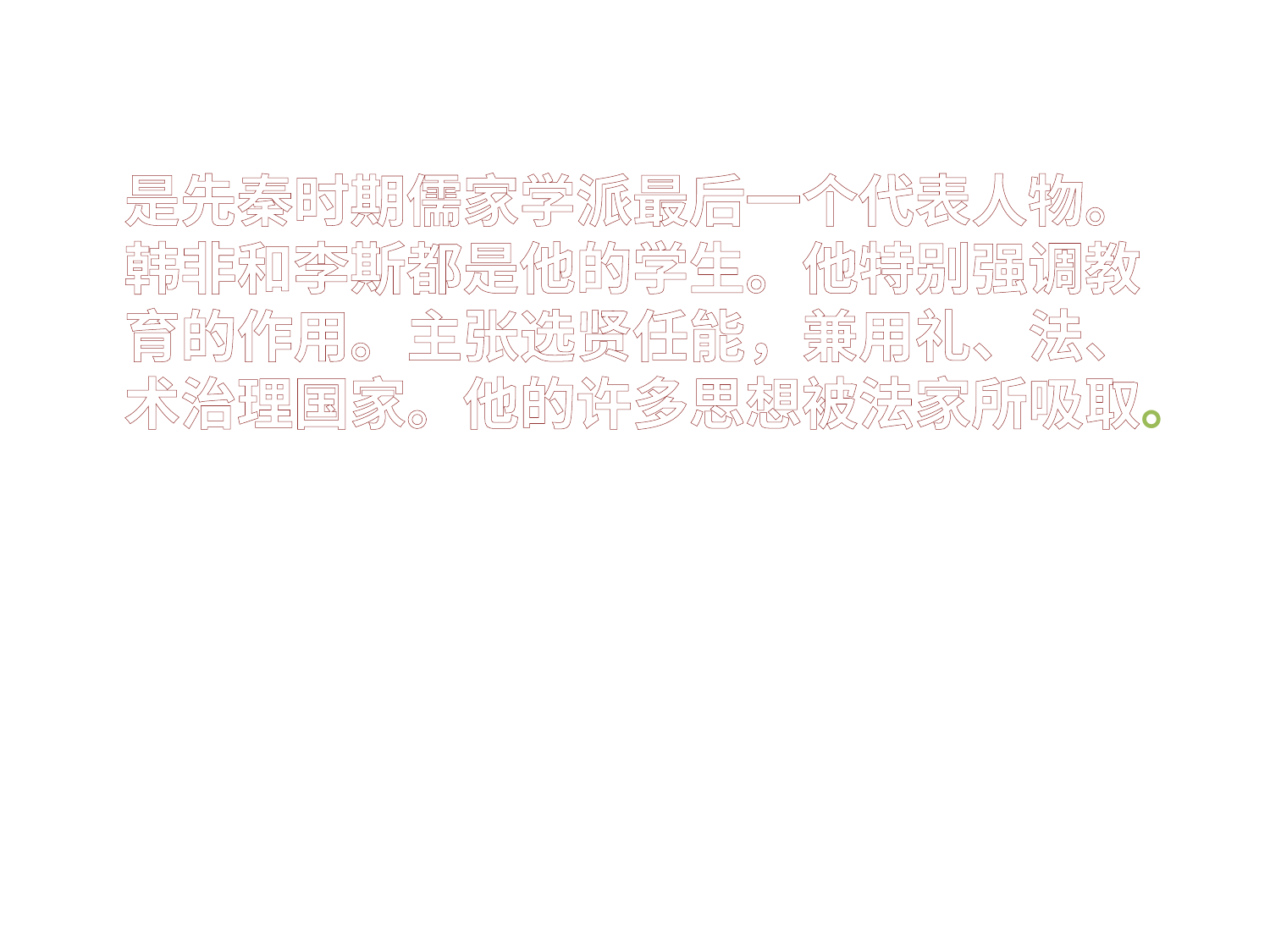

是先秦时期儒家学派最后一个代表人物。韩非和李斯都是他的学生。他特别强调教育的作用。主张选贤任能，兼用礼、法、术治理国家。他的许多思想被法家所吸取。